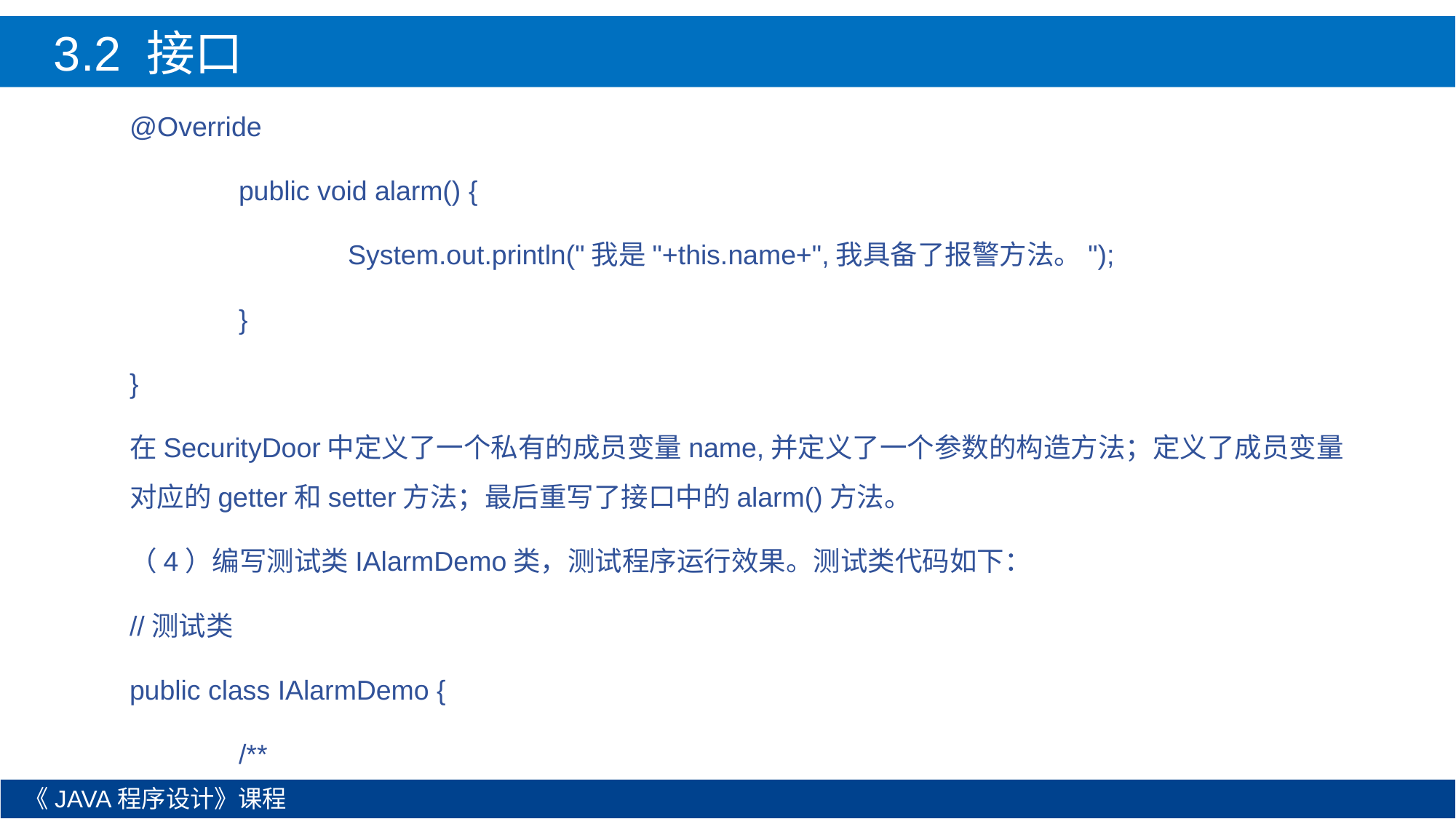

3.2 接口
@Override
	public void alarm() {
		System.out.println("我是"+this.name+",我具备了报警方法。");
	}
}
在SecurityDoor中定义了一个私有的成员变量name,并定义了一个参数的构造方法；定义了成员变量对应的getter和setter方法；最后重写了接口中的alarm()方法。
（4）编写测试类IAlarmDemo类，测试程序运行效果。测试类代码如下：
//测试类
public class IAlarmDemo {
	/**

《JAVA程序设计》课程